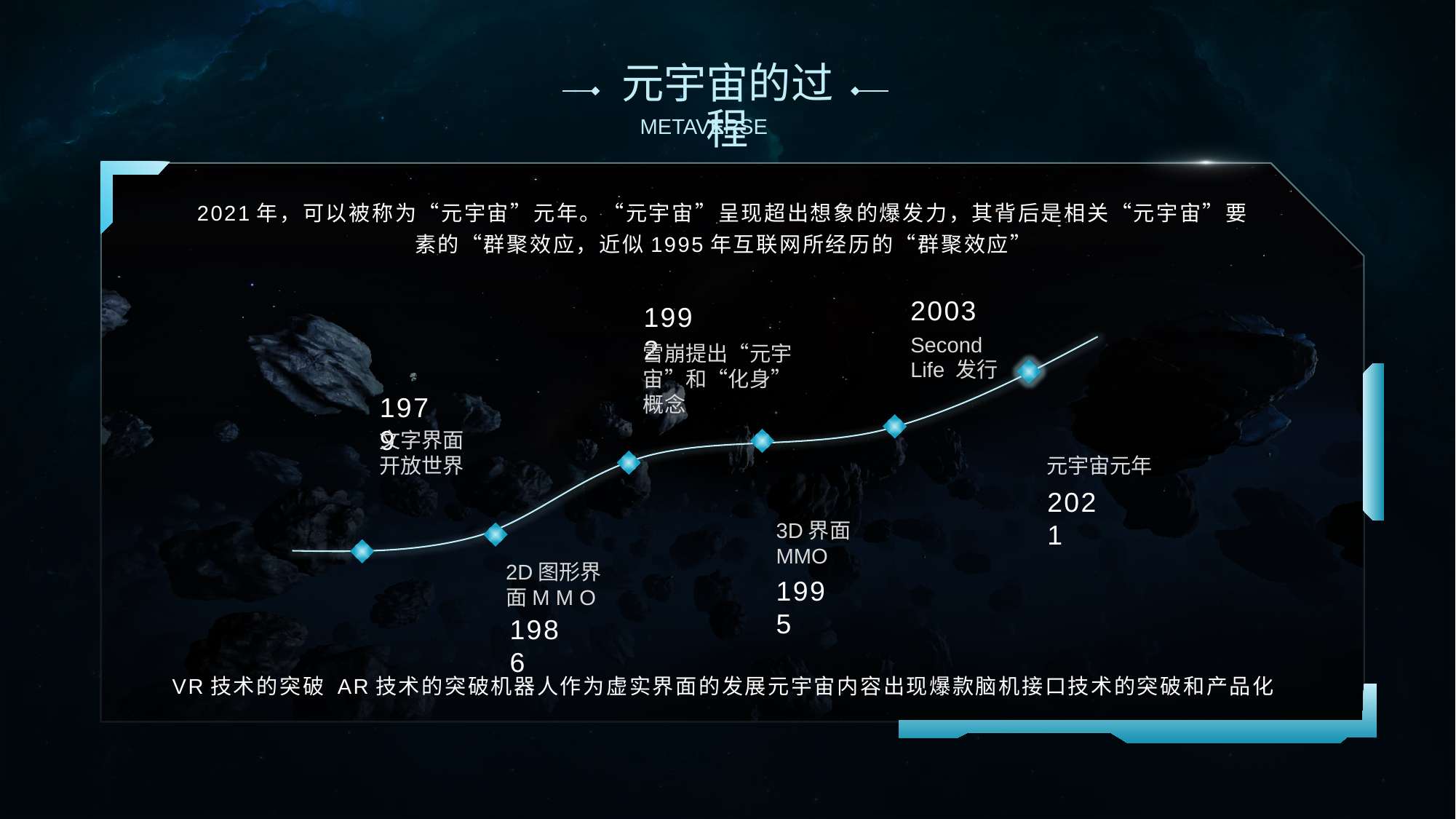

# 元宇宙的过程
2021年，可以被称为“元宇宙”元年。“元宇宙”呈现超出想象的爆发力，其背后是相关“元宇宙”要素的“群聚效应，近似1995年互联网所经历的“群聚效应”
2003
1992
Second Life 发行
雪崩提出“元宇宙”和“化身”概念

1979

文字界面开放世界

元宇宙元年

2021
3D界面MMO

2D图形界面M M O
1995
1986
VR技术的突破 AR技术的突破机器人作为虚实界面的发展元宇宙内容出现爆款脑机接口技术的突破和产品化